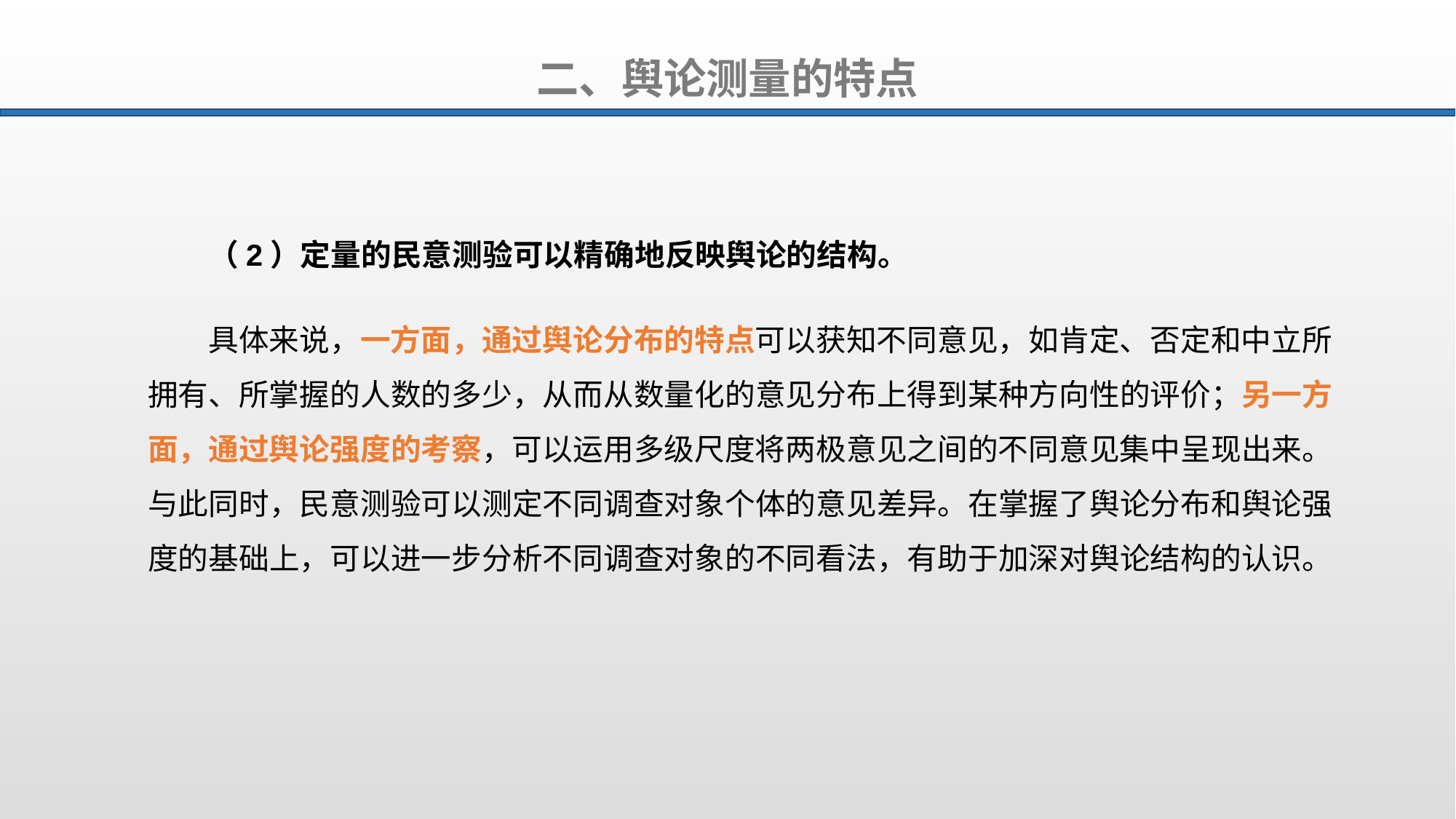

二、舆论测量的特点

（2）定量的民意测验可以精确地反映舆论的结构。
具体来说，一方面，通过舆论分布的特点可以获知不同意见，如肯定、否定和中立所拥有、所掌握的人数的多少，从而从数量化的意见分布上得到某种方向性的评价；另一方面，通过舆论强度的考察，可以运用多级尺度将两极意见之间的不同意见集中呈现出来。与此同时，民意测验可以测定不同调查对象个体的意见差异。在掌握了舆论分布和舆论强度的基础上，可以进一步分析不同调查对象的不同看法，有助于加深对舆论结构的认识。